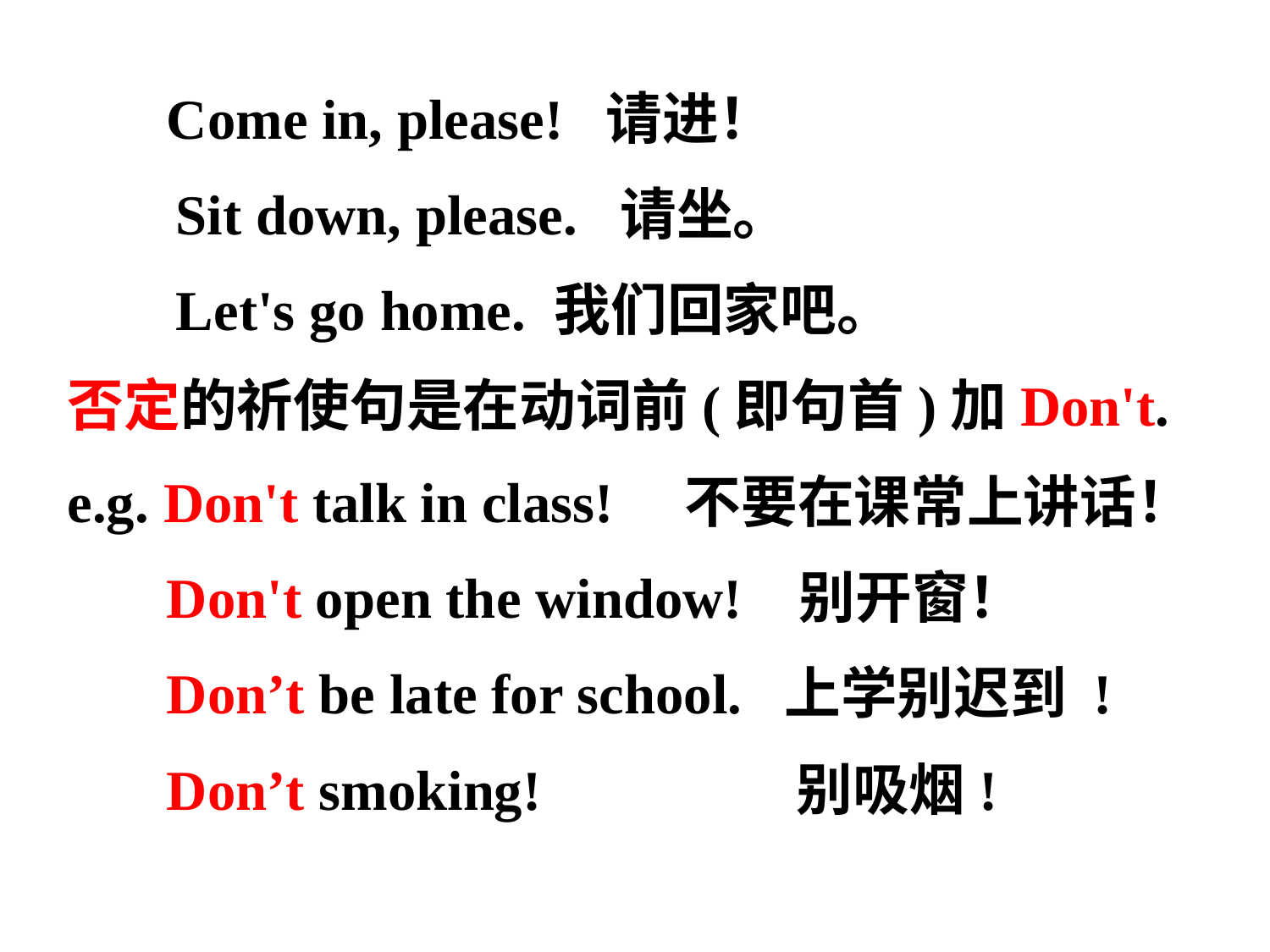

Come in, please!  请进！
　   Sit down, please.  请坐。
　   Let's go home. 我们回家吧。
否定的祈使句是在动词前(即句首)加Don't.
e.g. Don't talk in class!    不要在课常上讲话！
       Don't open the window!   别开窗！
       Don’t be late for school.  上学别迟到 !
       Don’t smoking!                 别吸烟!